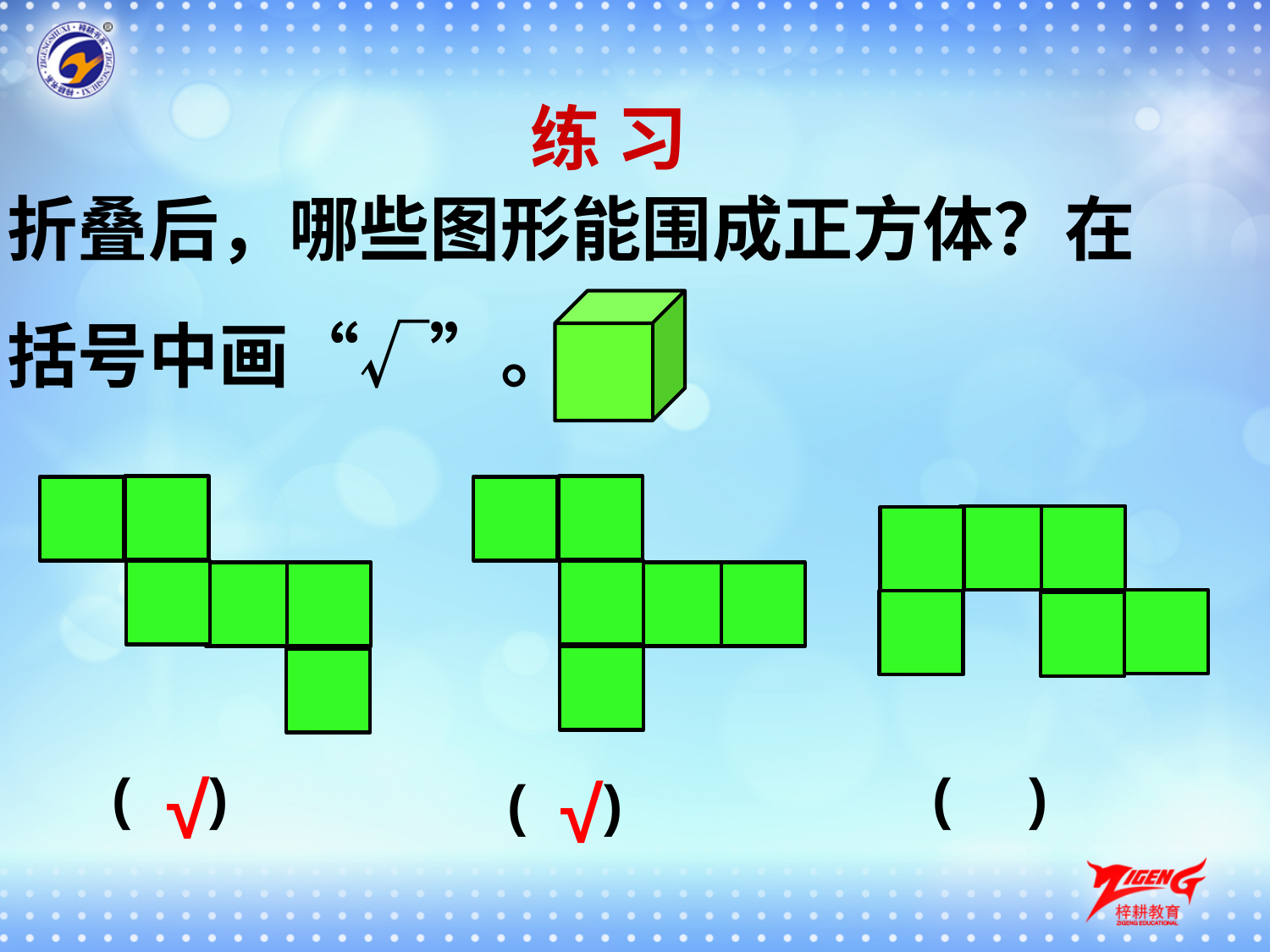

练 习
折叠后，哪些图形能围成正方体？在括号中画“√”。

√
(     )
(     )
√
(     )